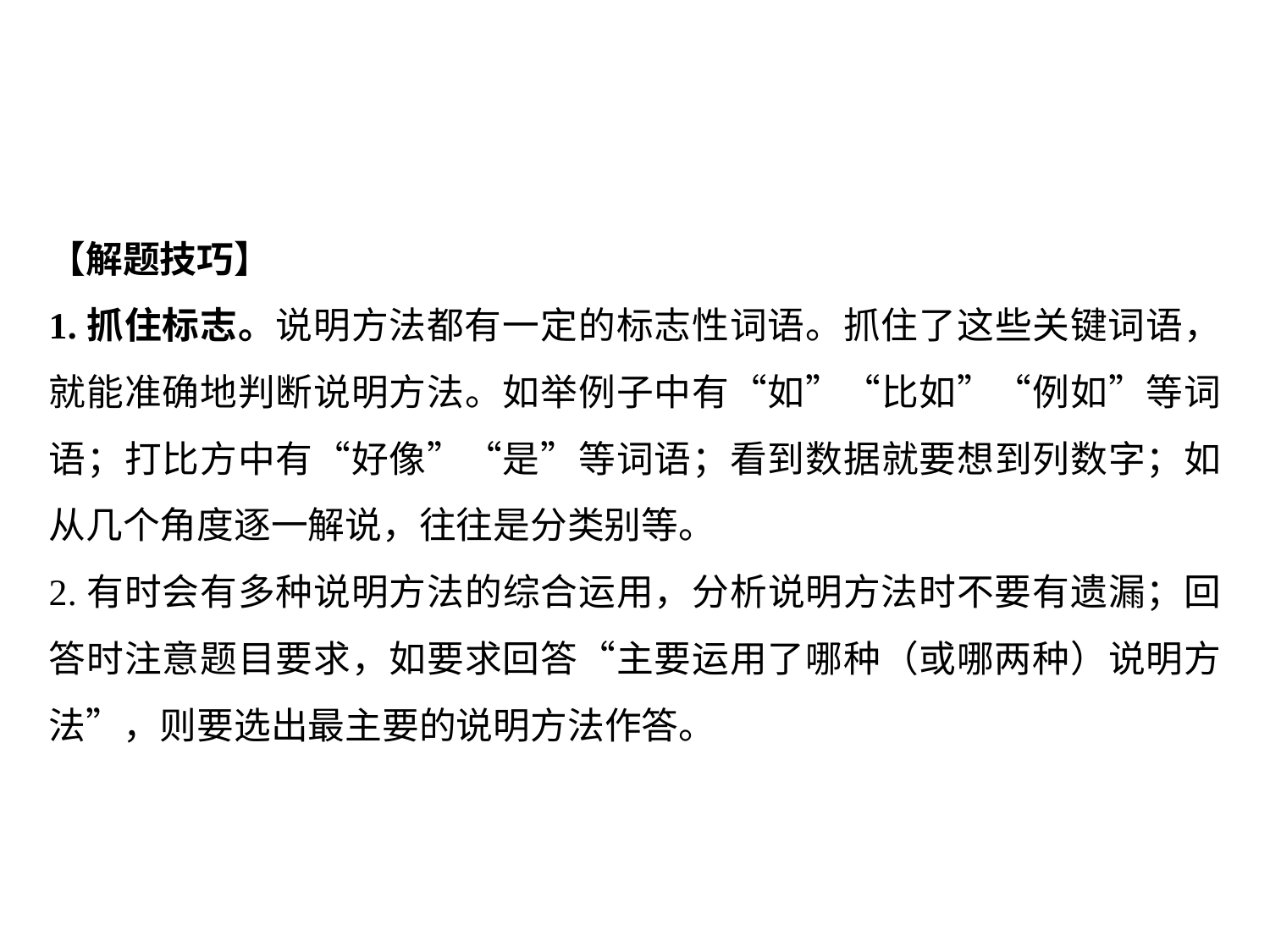

【解题技巧】
1.抓住标志。说明方法都有一定的标志性词语。抓住了这些关键词语，就能准确地判断说明方法。如举例子中有“如”“比如”“例如”等词语；打比方中有“好像”“是”等词语；看到数据就要想到列数字；如从几个角度逐一解说，往往是分类别等。
2.有时会有多种说明方法的综合运用，分析说明方法时不要有遗漏；回答时注意题目要求，如要求回答“主要运用了哪种（或哪两种）说明方法”，则要选出最主要的说明方法作答。